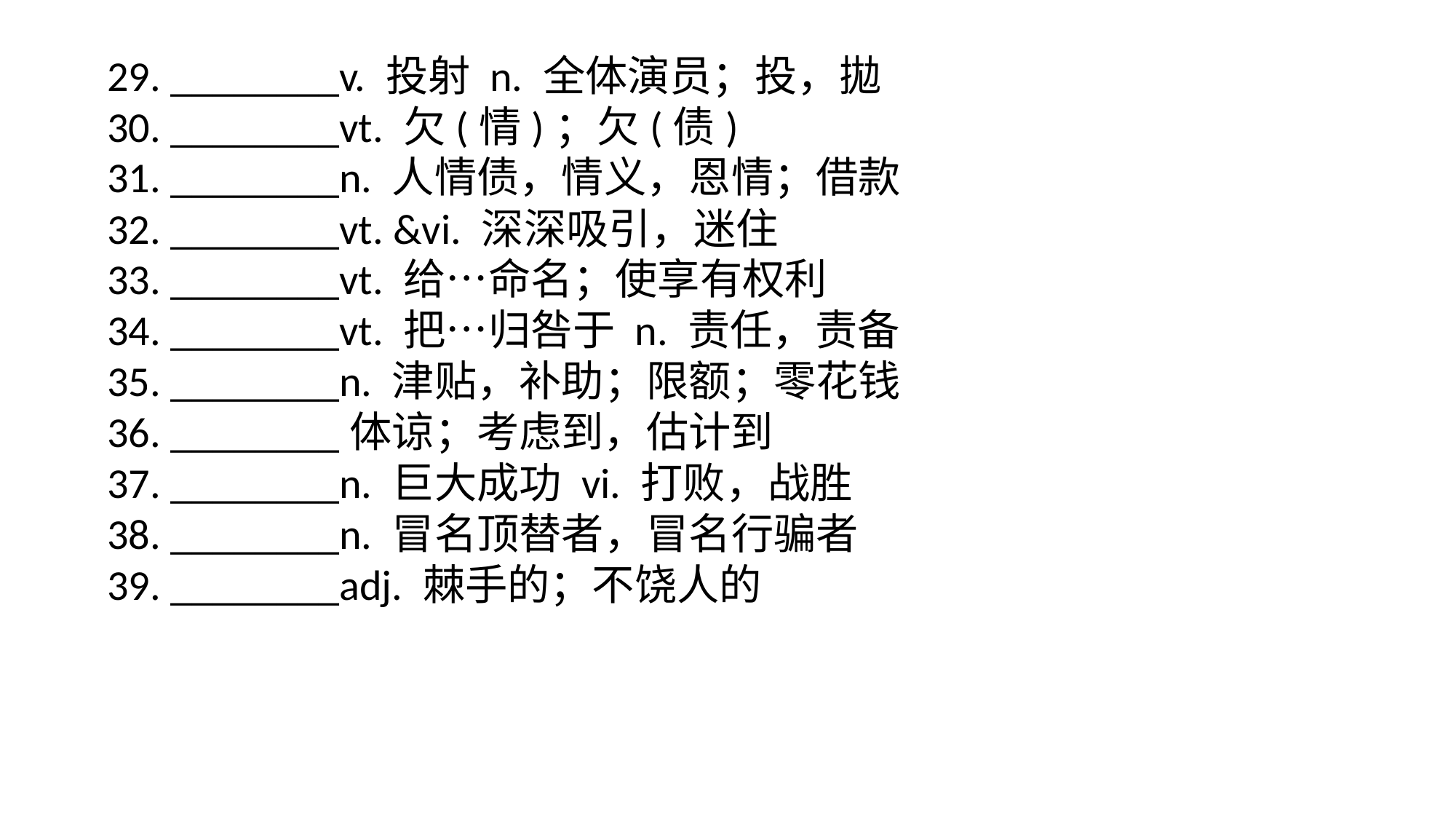

29. ________v. 投射 n. 全体演员；投，拋
30. ________vt. 欠(情)；欠(债)
31. ________n. 人情债，情义，恩情；借款
32. ________vt. &vi. 深深吸引，迷住
33. ________vt. 给…命名；使享有权利
34. ________vt. 把…归咎于 n. 责任，责备
35. ________n. 津贴，补助；限额；零花钱
36. ________体谅；考虑到，估计到
37. ________n. 巨大成功 vi. 打败，战胜
38. ________n. 冒名顶替者，冒名行骗者
39. ________adj. 棘手的；不饶人的